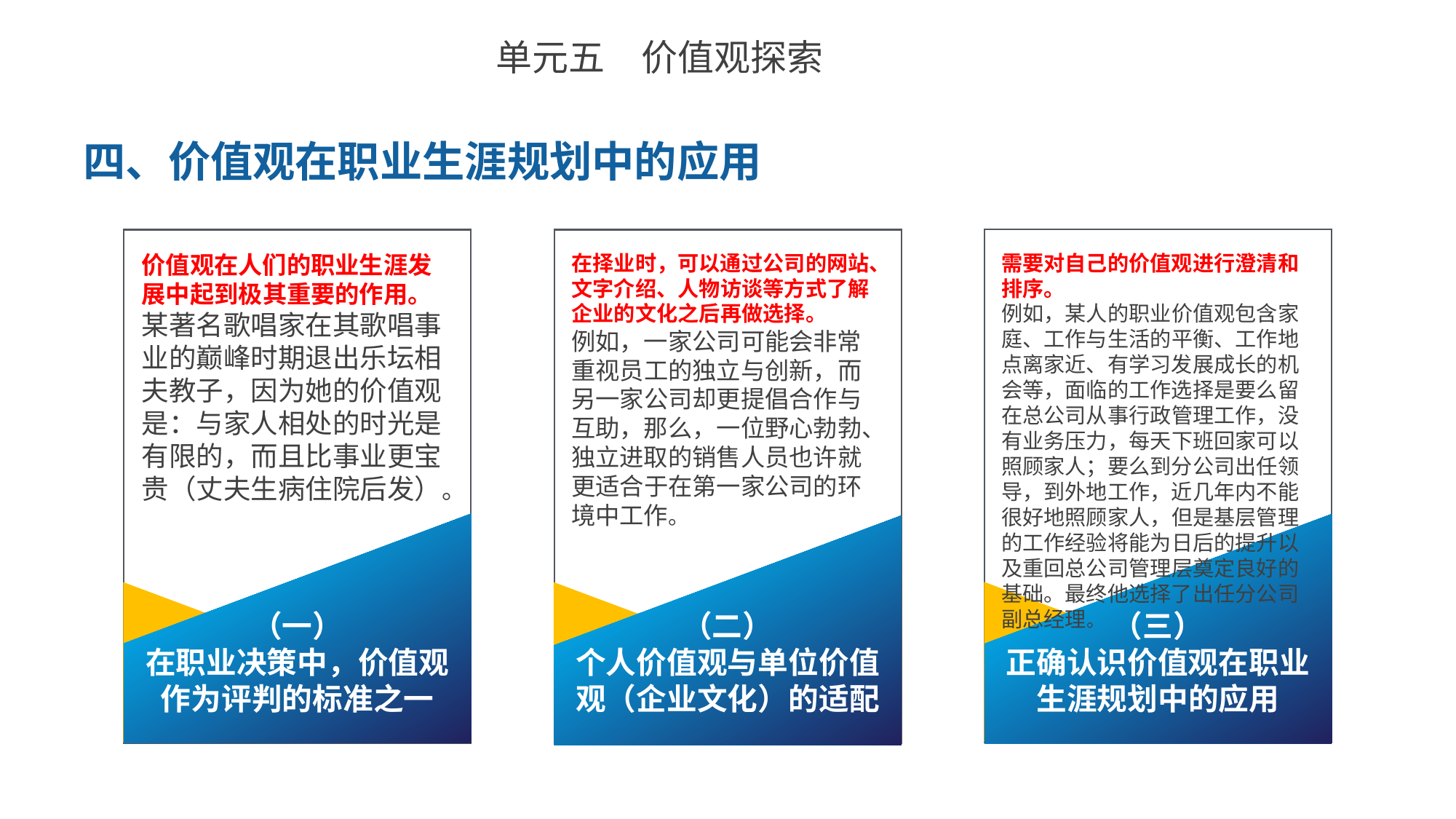

单元五　价值观探索
四、价值观在职业生涯规划中的应用

价值观在人们的职业生涯发展中起到极其重要的作用。
某著名歌唱家在其歌唱事业的巅峰时期退出乐坛相夫教子，因为她的价值观是：与家人相处的时光是有限的，而且比事业更宝贵（丈夫生病住院后发）。

（一）
在职业决策中，价值观
作为评判的标准之一

在择业时，可以通过公司的网站、文字介绍、人物访谈等方式了解企业的文化之后再做选择。
例如，一家公司可能会非常重视员工的独立与创新，而另一家公司却更提倡合作与互助，那么，一位野心勃勃、独立进取的销售人员也许就更适合于在第一家公司的环境中工作。
需要对自己的价值观进行澄清和排序。
例如，某人的职业价值观包含家庭、工作与生活的平衡、工作地点离家近、有学习发展成长的机会等，面临的工作选择是要么留在总公司从事行政管理工作，没有业务压力，每天下班回家可以照顾家人；要么到分公司出任领导，到外地工作，近几年内不能很好地照顾家人，但是基层管理的工作经验将能为日后的提升以及重回总公司管理层奠定良好的基础。最终他选择了出任分公司副总经理。
（二）
个人价值观与单位价值观（企业文化）的适配
（三）
正确认识价值观在职业生涯规划中的应用